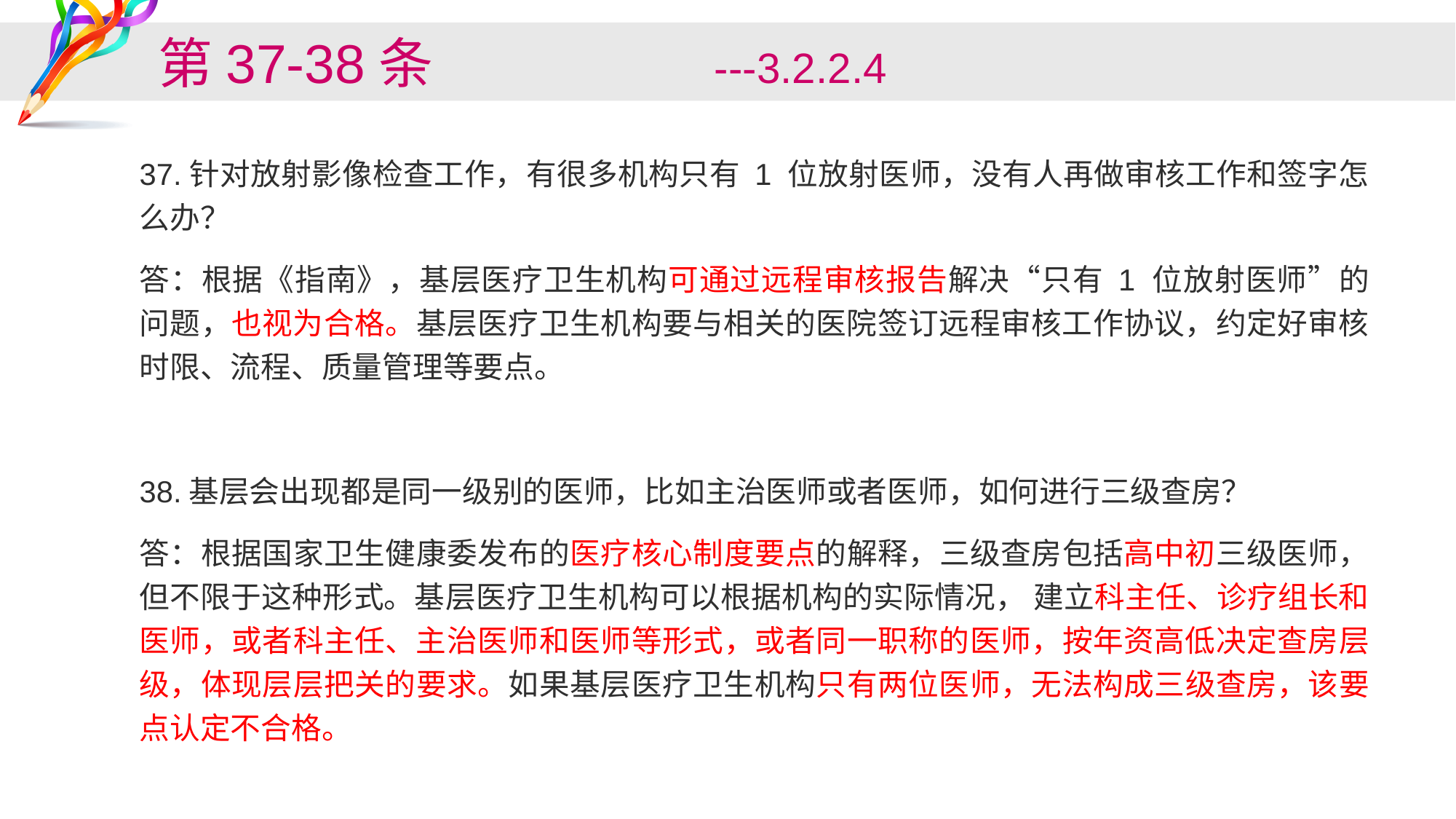

# 第37-38条                      ---3.2.2.4
37.针对放射影像检查工作，有很多机构只有 1 位放射医师，没有人再做审核工作和签字怎么办？
答：根据《指南》，基层医疗卫生机构可通过远程审核报告解决“只有 1 位放射医师”的问题，也视为合格。基层医疗卫生机构要与相关的医院签订远程审核工作协议，约定好审核时限、流程、质量管理等要点。

38.基层会出现都是同一级别的医师，比如主治医师或者医师，如何进行三级查房？
答：根据国家卫生健康委发布的医疗核心制度要点的解释，三级查房包括高中初三级医师，但不限于这种形式。基层医疗卫生机构可以根据机构的实际情况， 建立科主任、诊疗组长和医师，或者科主任、主治医师和医师等形式，或者同一职称的医师，按年资高低决定查房层级，体现层层把关的要求。如果基层医疗卫生机构只有两位医师，无法构成三级查房，该要点认定不合格。